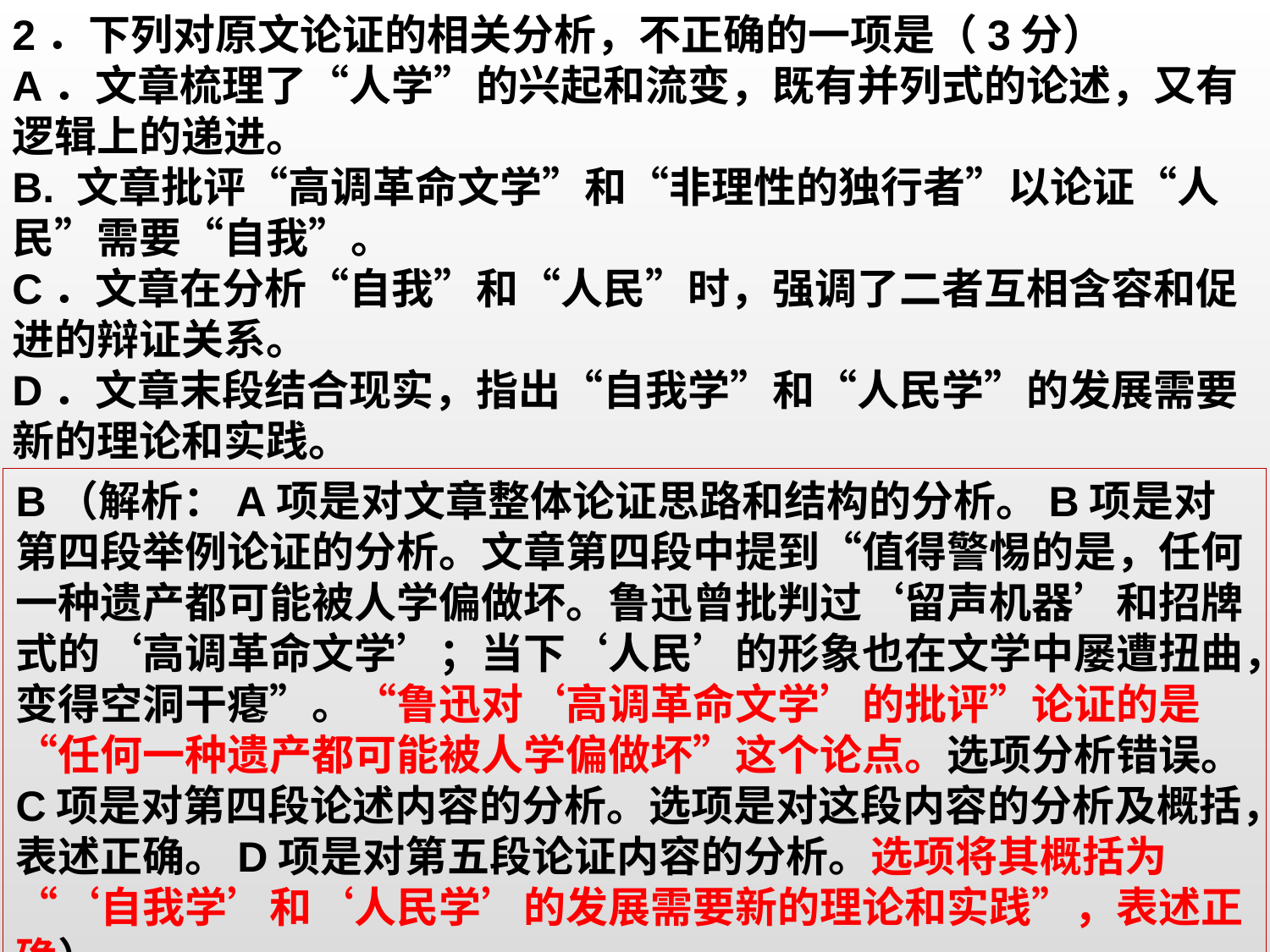

2．下列对原文论证的相关分析，不正确的一项是（3分）
A．文章梳理了“人学”的兴起和流变，既有并列式的论述，又有逻辑上的递进。
B. 文章批评“高调革命文学”和“非理性的独行者”以论证“人民”需要“自我”。
C．文章在分析“自我”和“人民”时，强调了二者互相含容和促进的辩证关系。
D．文章末段结合现实，指出“自我学”和“人民学”的发展需要新的理论和实践。
B（解析：A项是对文章整体论证思路和结构的分析。B项是对第四段举例论证的分析。文章第四段中提到“值得警惕的是，任何一种遗产都可能被人学偏做坏。鲁迅曾批判过‘留声机器’和招牌式的‘高调革命文学’；当下‘人民’的形象也在文学中屡遭扭曲，变得空洞干瘪”。“鲁迅对‘高调革命文学’的批评”论证的是“任何一种遗产都可能被人学偏做坏”这个论点。选项分析错误。C项是对第四段论述内容的分析。选项是对这段内容的分析及概括，表述正确。D项是对第五段论证内容的分析。选项将其概括为“‘自我学’和‘人民学’的发展需要新的理论和实践”，表述正确）